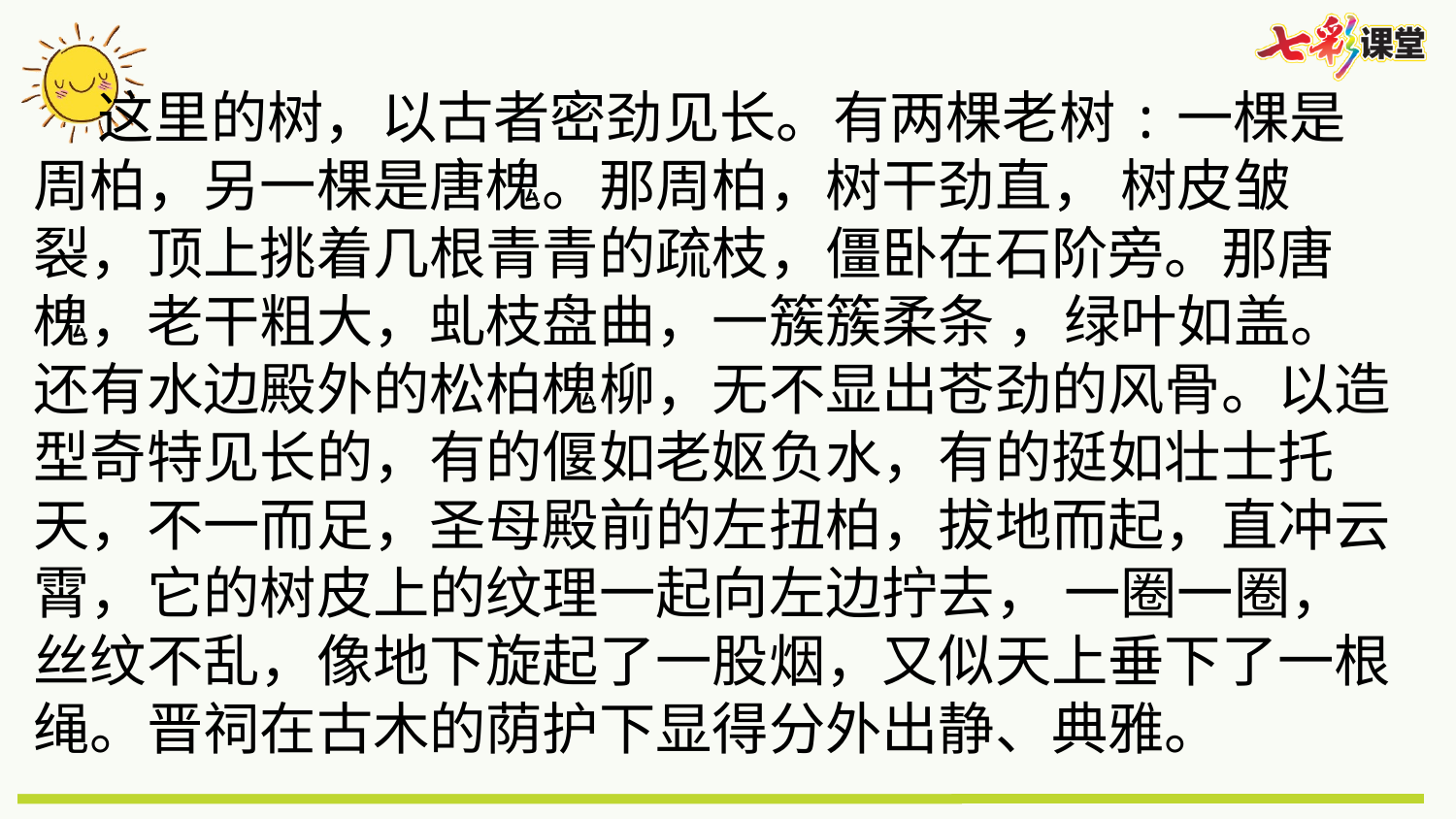

这里的树，以古者密劲见长。有两棵老树:一棵是周柏，另一棵是唐槐。那周柏，树干劲直， 树皮皱裂，顶上挑着几根青青的疏枝，僵卧在石阶旁。那唐槐，老干粗大，虬枝盘曲，一簇簇柔条 ，绿叶如盖。还有水边殿外的松柏槐柳，无不显出苍劲的风骨。以造型奇特见长的，有的偃如老妪负水，有的挺如壮士托天，不一而足，圣母殿前的左扭柏，拔地而起，直冲云霄，它的树皮上的纹理一起向左边拧去， 一圈一圈，丝纹不乱，像地下旋起了一股烟，又似天上垂下了一根绳。晋祠在古木的荫护下显得分外出静、典雅。